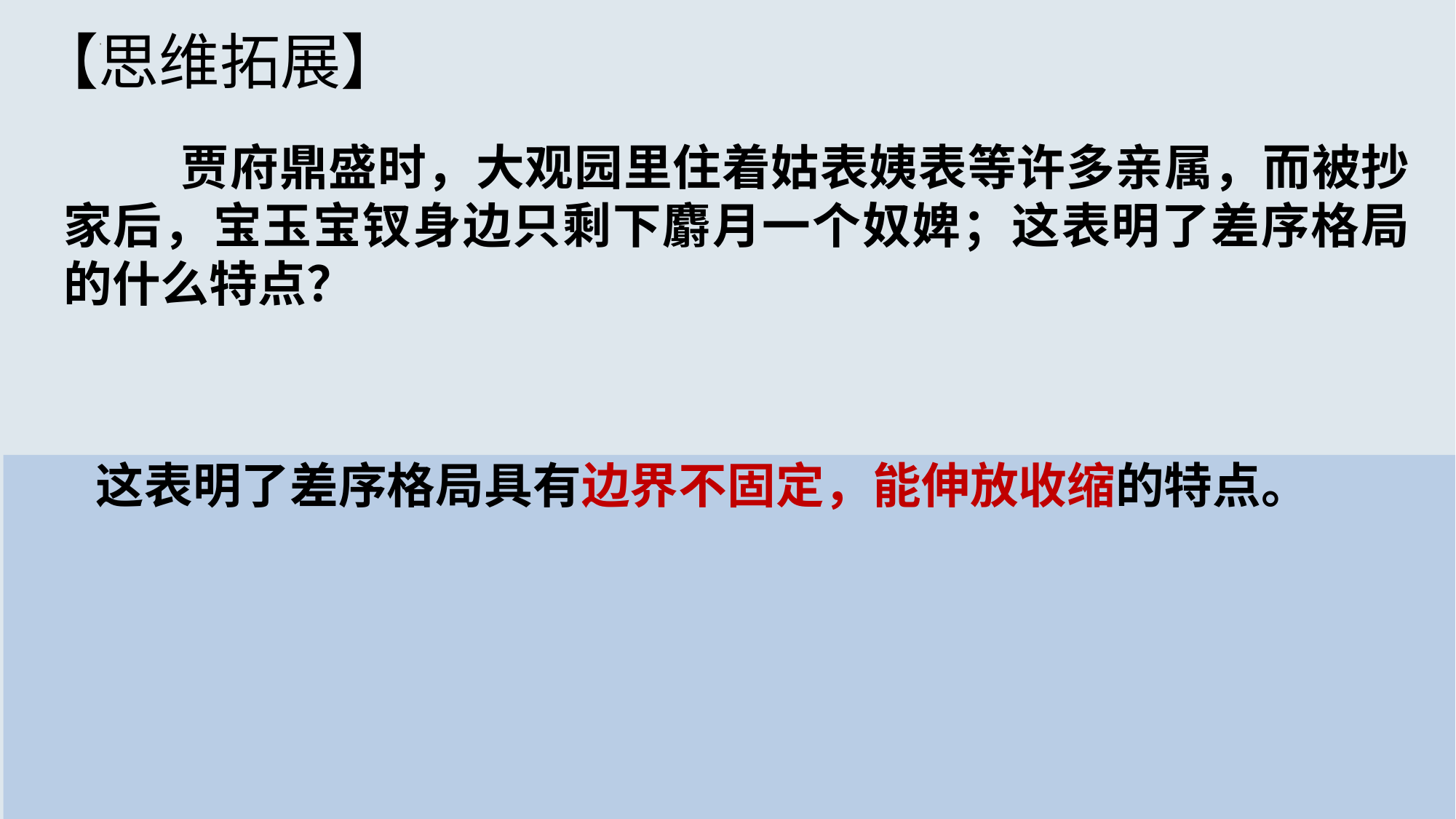

【思维拓展】
         贾府鼎盛时，大观园里住着姑表姨表等许多亲属，而被抄家后，宝玉宝钗身边只剩下麝月一个奴婢；这表明了差序格局的什么特点？

     这表明了差序格局具有边界不固定，能伸放收缩的特点。